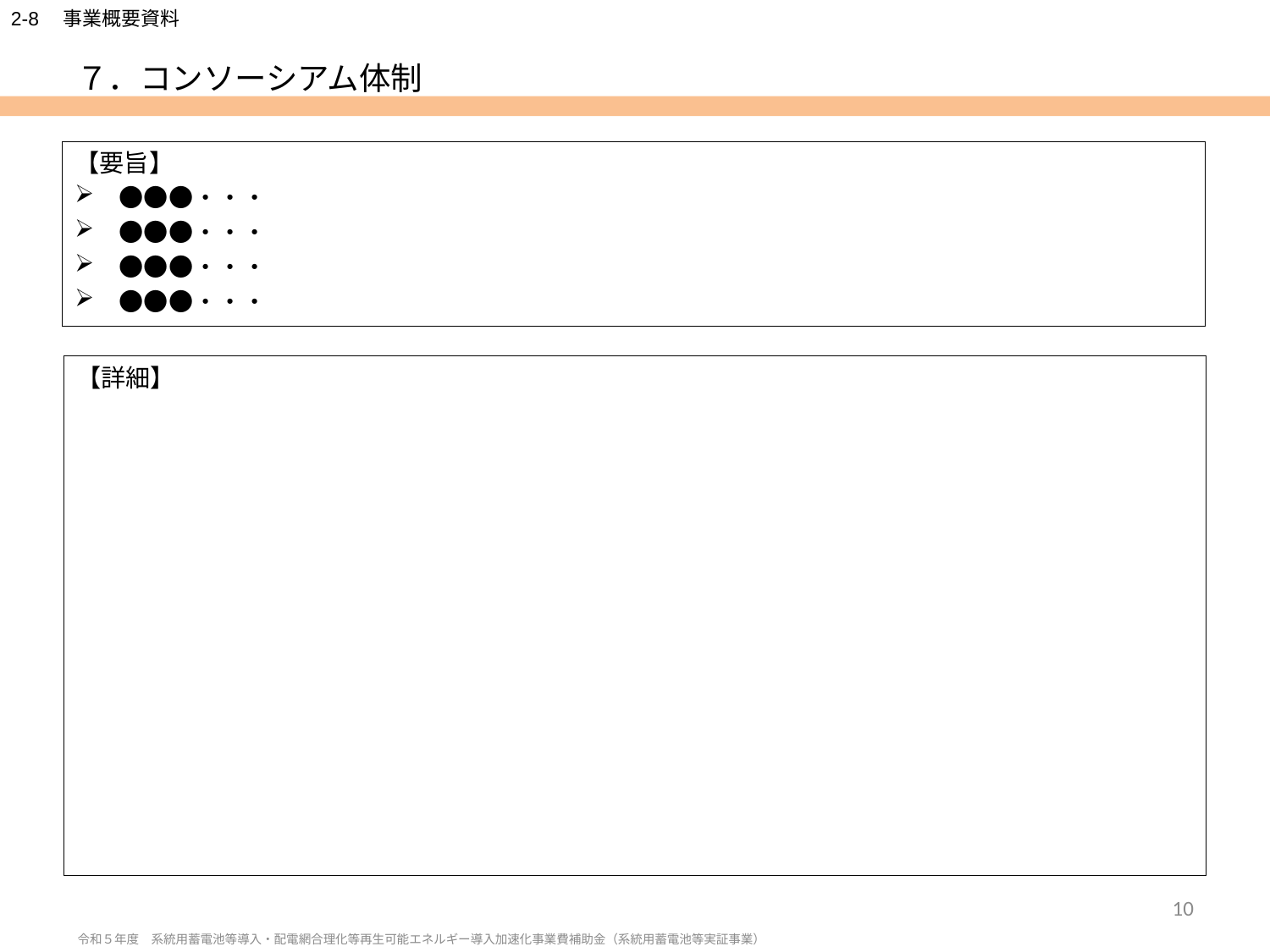

# ７．コンソーシアム体制
【要旨】
　●●●・・・
　●●●・・・
　●●●・・・
　●●●・・・
【詳細】
10